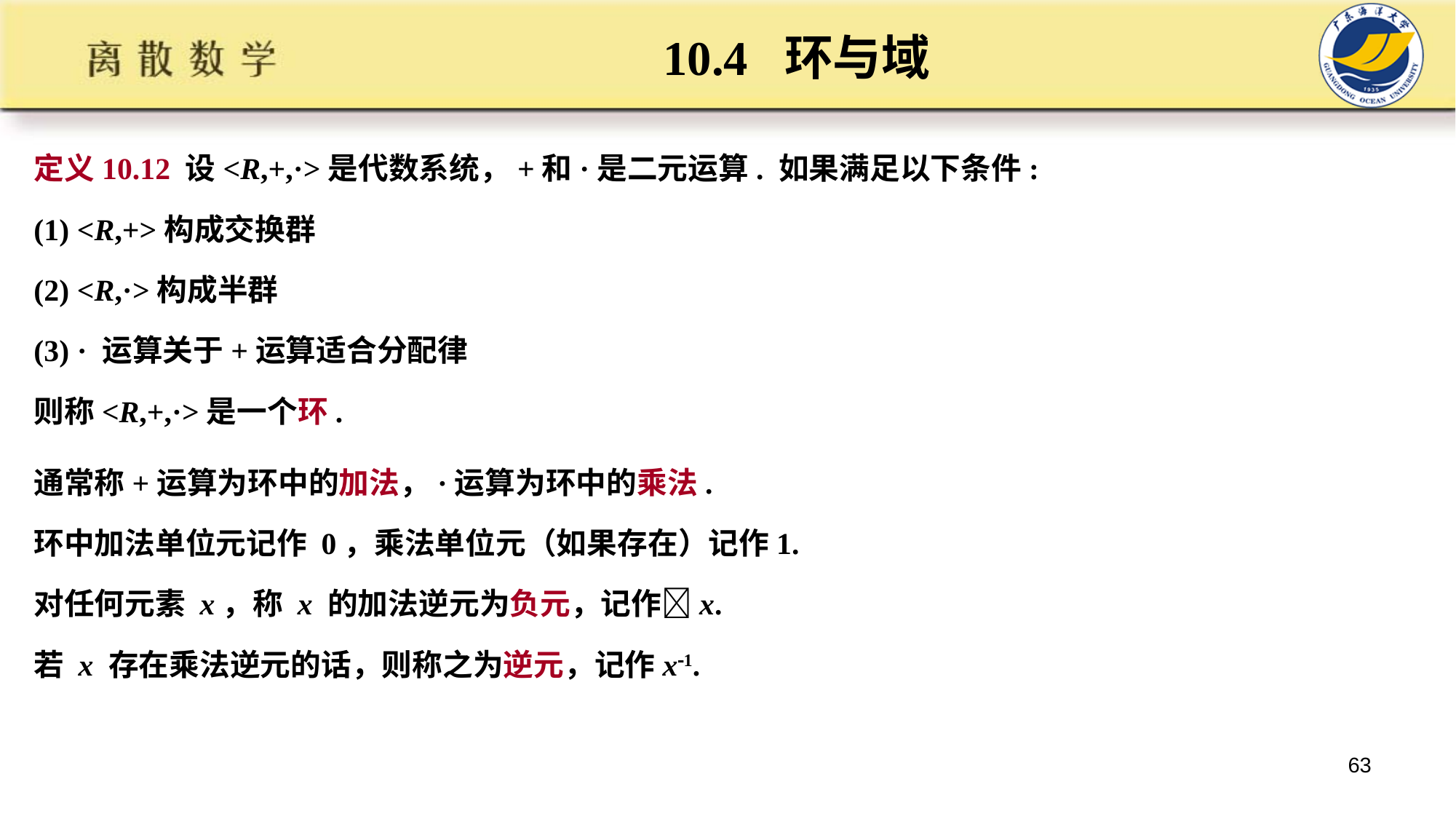

# 10.4  环与域
定义10.12 设<R,+,·>是代数系统，+和·是二元运算. 如果满足以下条件:
(1) <R,+>构成交换群
(2) <R,·>构成半群
(3) · 运算关于+运算适合分配律
则称<R,+,·>是一个环.
通常称+运算为环中的加法，·运算为环中的乘法.
环中加法单位元记作 0，乘法单位元（如果存在）记作1.
对任何元素 x，称 x 的加法逆元为负元，记作−x.
若 x 存在乘法逆元的话，则称之为逆元，记作x−1.
63